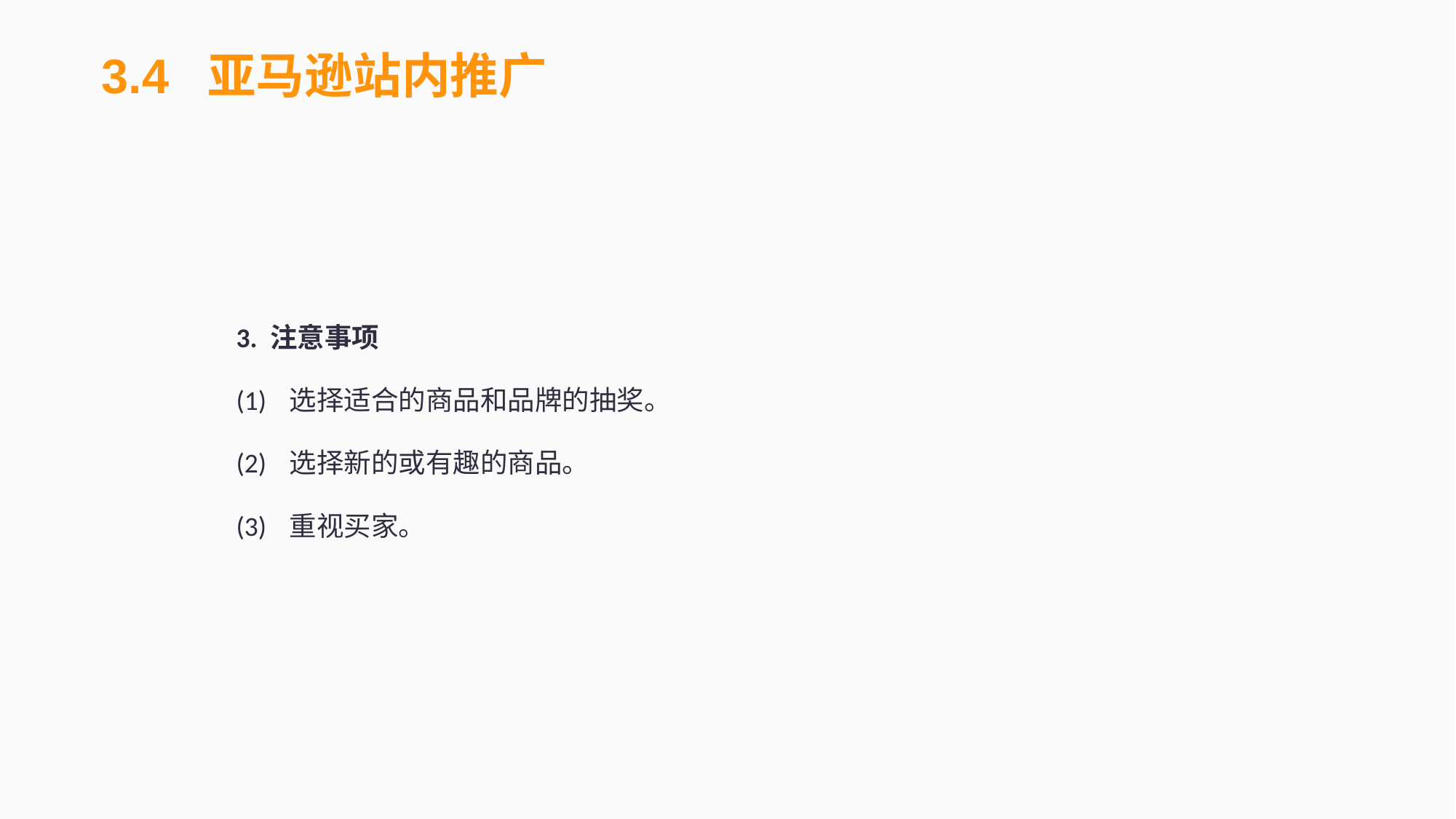

3.4  亚马逊站内推广
3. 注意事项
(1)	选择适合的商品和品牌的抽奖。
(2)	选择新的或有趣的商品。
(3)	重视买家。